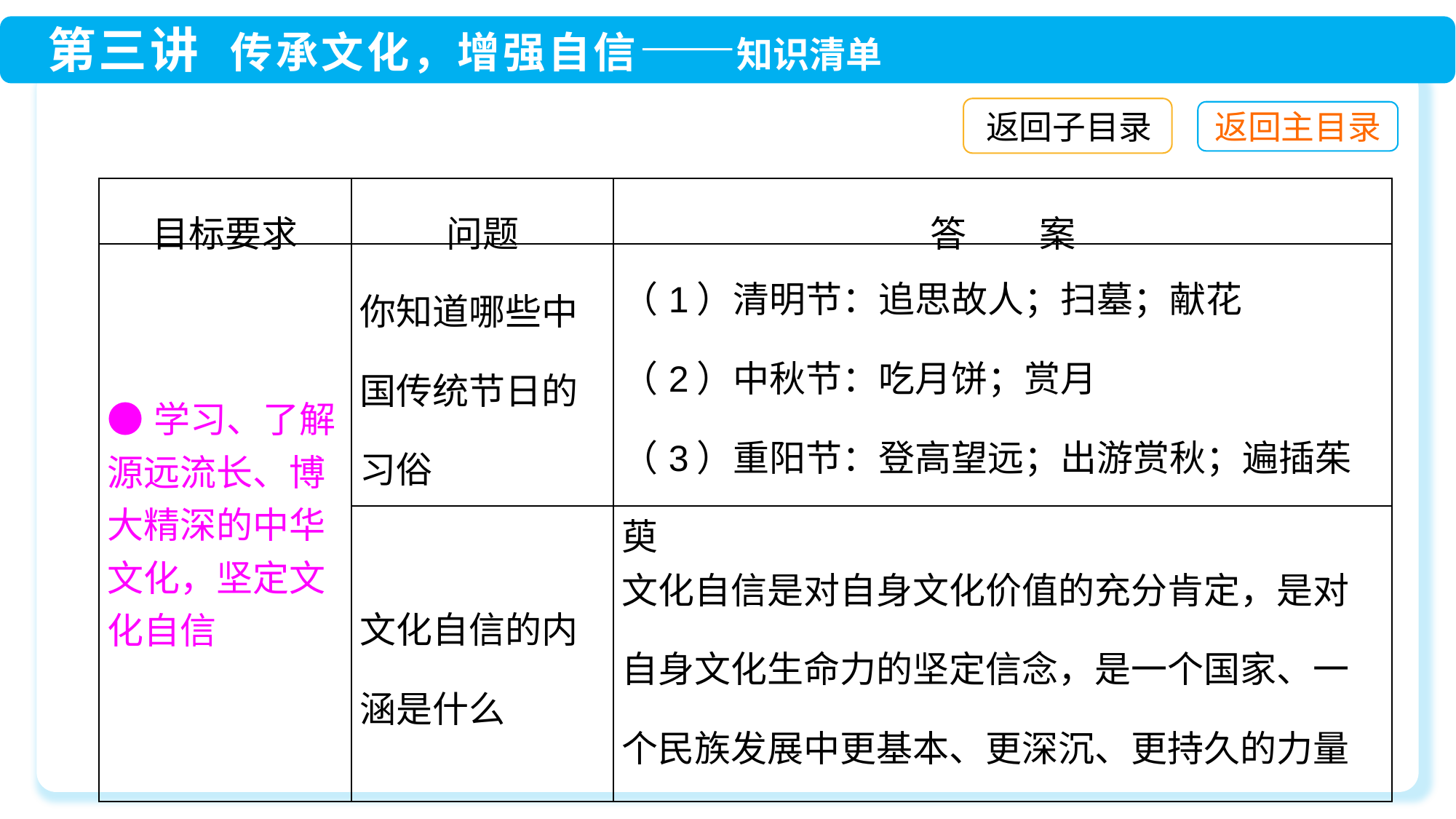

返回子目录
| 目标要求 | 问题 | 答　　案 |
| --- | --- | --- |
| ●学习、了解源远流长、博大精深的中华文化，坚定文化自信 | 你知道哪些中国传统节日的习俗 | （1）清明节：追思故人；扫墓；献花 （2）中秋节：吃月饼；赏月 （3）重阳节：登高望远；出游赏秋；遍插茱萸 |
|  | 文化自信的内涵是什么 | 文化自信是对自身文化价值的充分肯定，是对自身文化生命力的坚定信念，是一个国家、一个民族发展中更基本、更深沉、更持久的力量 |